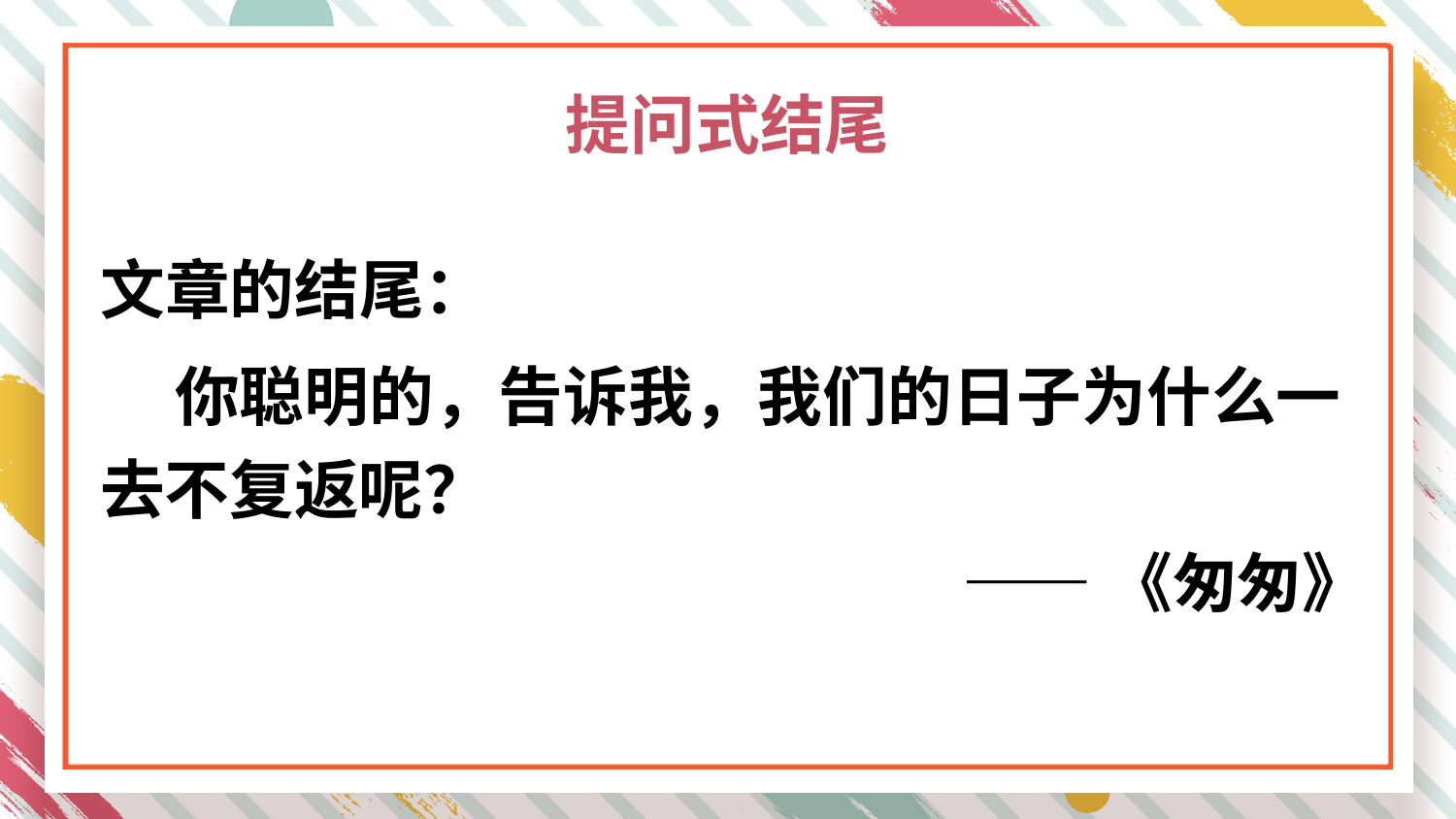

提问式结尾
文章的结尾：
    你聪明的，告诉我，我们的日子为什么一去不复返呢？
——《匆匆》